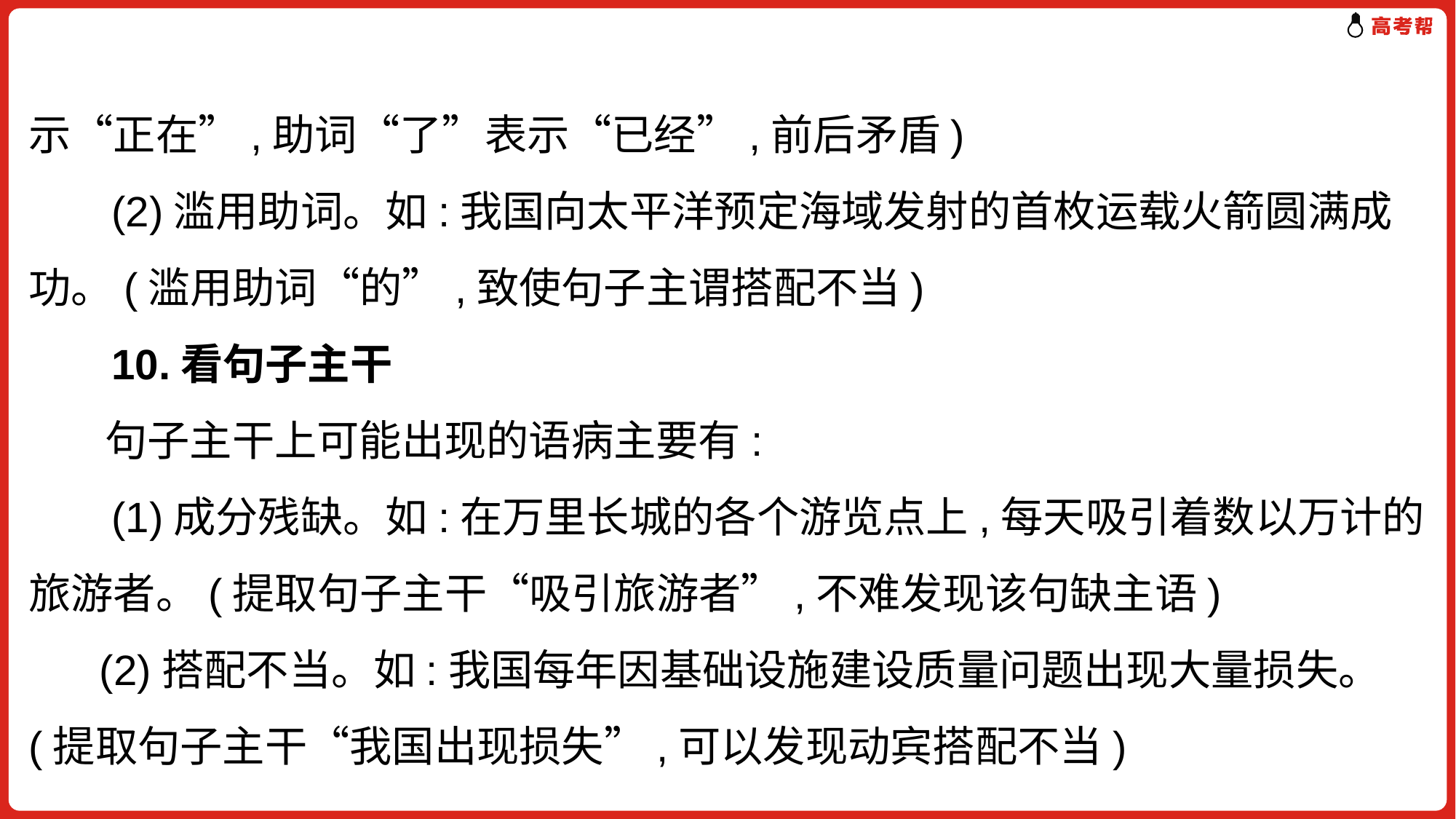

示“正在”,助词“了”表示“已经”,前后矛盾)
       (2)滥用助词。如:我国向太平洋预定海域发射的首枚运载火箭圆满成功。(滥用助词“的”,致使句子主谓搭配不当)
       10.看句子主干
       句子主干上可能出现的语病主要有:
       (1)成分残缺。如:在万里长城的各个游览点上,每天吸引着数以万计的旅游者。(提取句子主干“吸引旅游者”,不难发现该句缺主语)
      (2)搭配不当。如:我国每年因基础设施建设质量问题出现大量损失。(提取句子主干“我国出现损失”,可以发现动宾搭配不当)